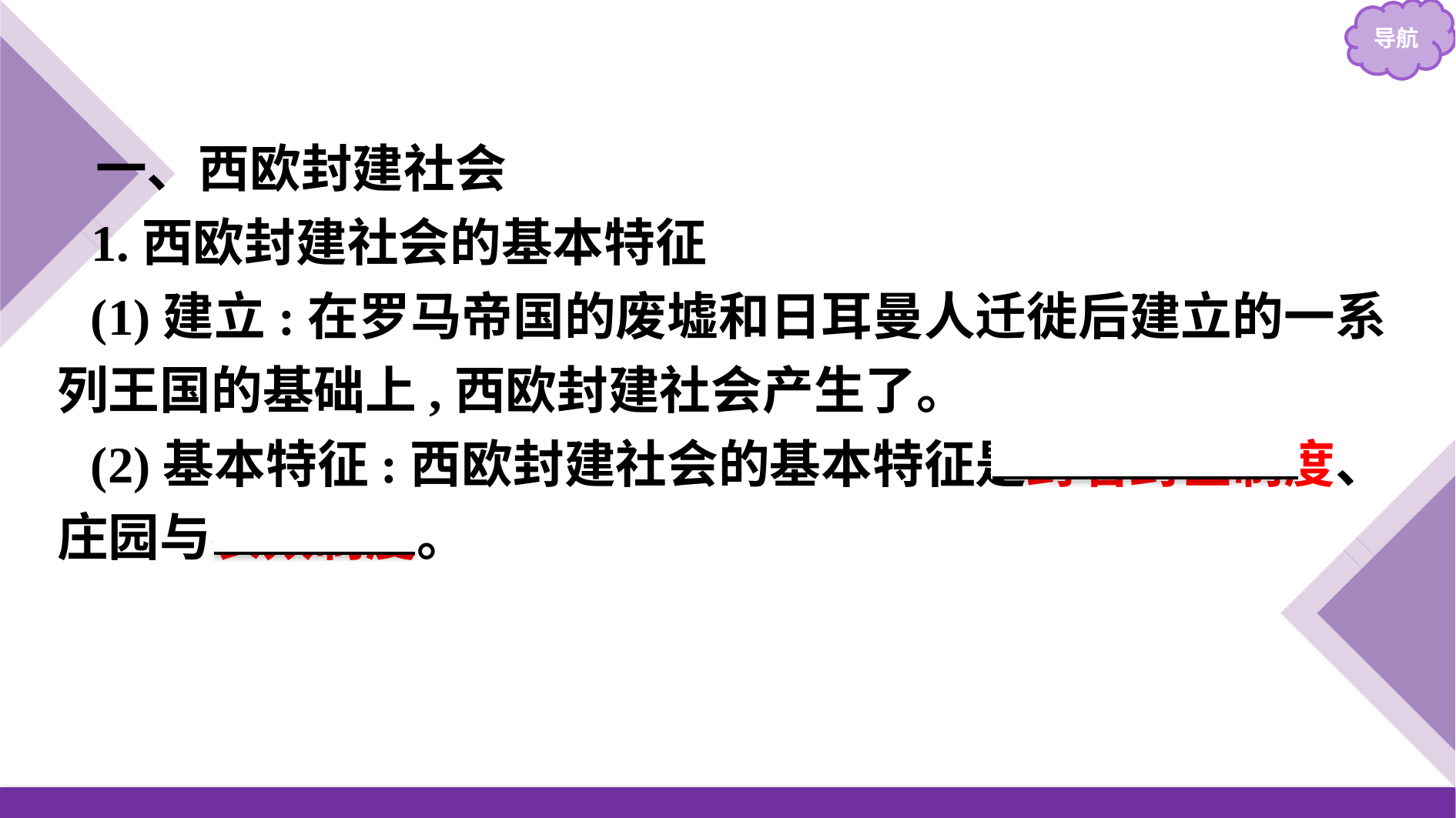

一、西欧封建社会
1.西欧封建社会的基本特征
(1)建立:在罗马帝国的废墟和日耳曼人迁徙后建立的一系列王国的基础上,西欧封建社会产生了。
(2)基本特征:西欧封建社会的基本特征是封君封臣制度、庄园与农奴制度。